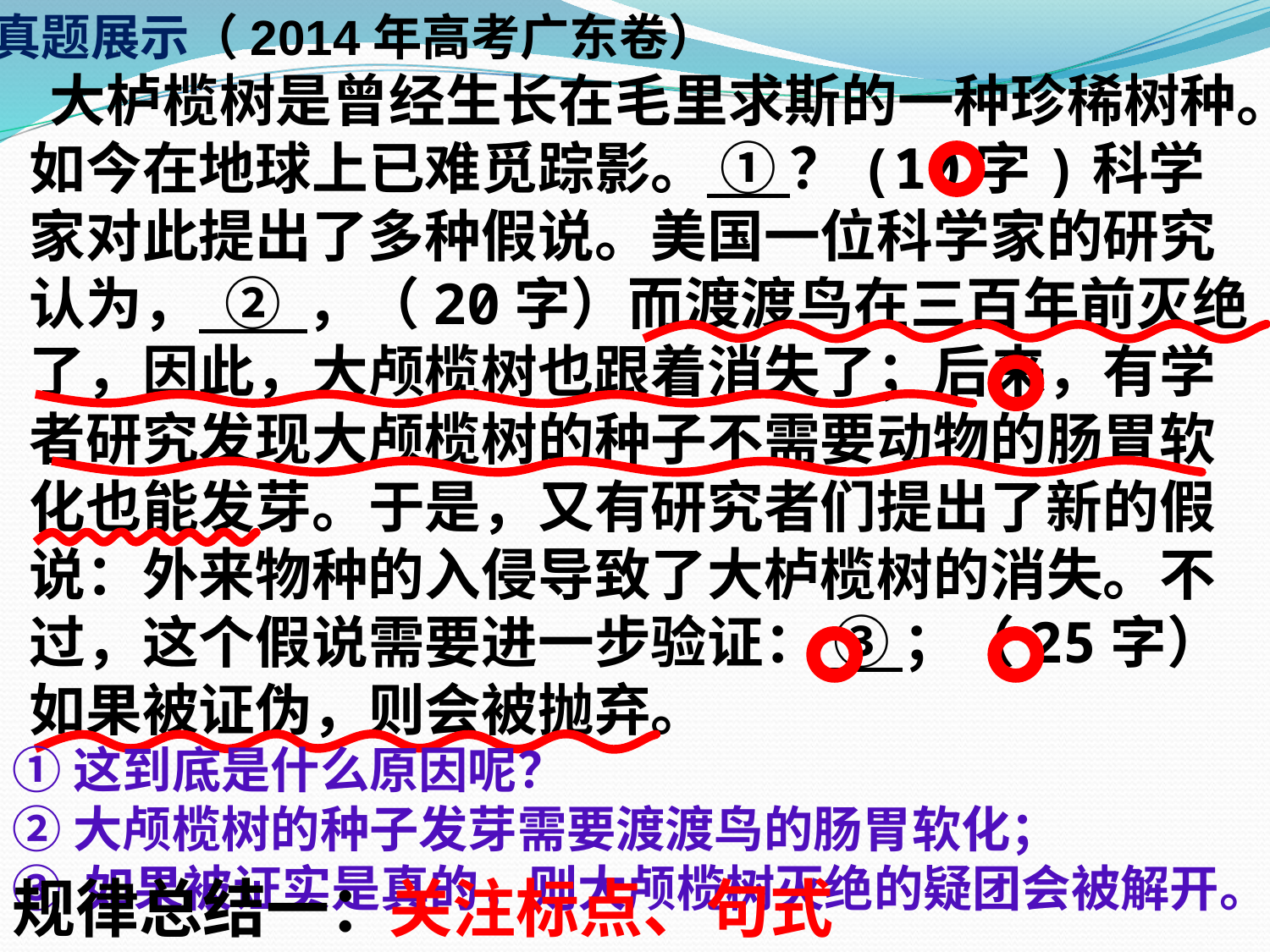

真题展示（2014年高考广东卷）
     大栌榄树是曾经生长在毛里求斯的一种珍稀树种。如今在地球上已难觅踪影。 ① ？(10字)科学家对此提出了多种假说。美国一位科学家的研究认为，  ②  ，（20字）而渡渡鸟在三百年前灭绝了，因此，大颅榄树也跟着消失了；后来，有学者研究发现大颅榄树的种子不需要动物的肠胃软化也能发芽。于是，又有研究者们提出了新的假说：外来物种的入侵导致了大栌榄树的消失。不过，这个假说需要进一步验证： ③ ；（25字）如果被证伪，则会被抛弃。

①这到底是什么原因呢？
②大颅榄树的种子发芽需要渡渡鸟的肠胃软化；
③ 如果被证实是真的，则大颅榄树灭绝的疑团会被解开。

规律总结一：
关注标点、句式